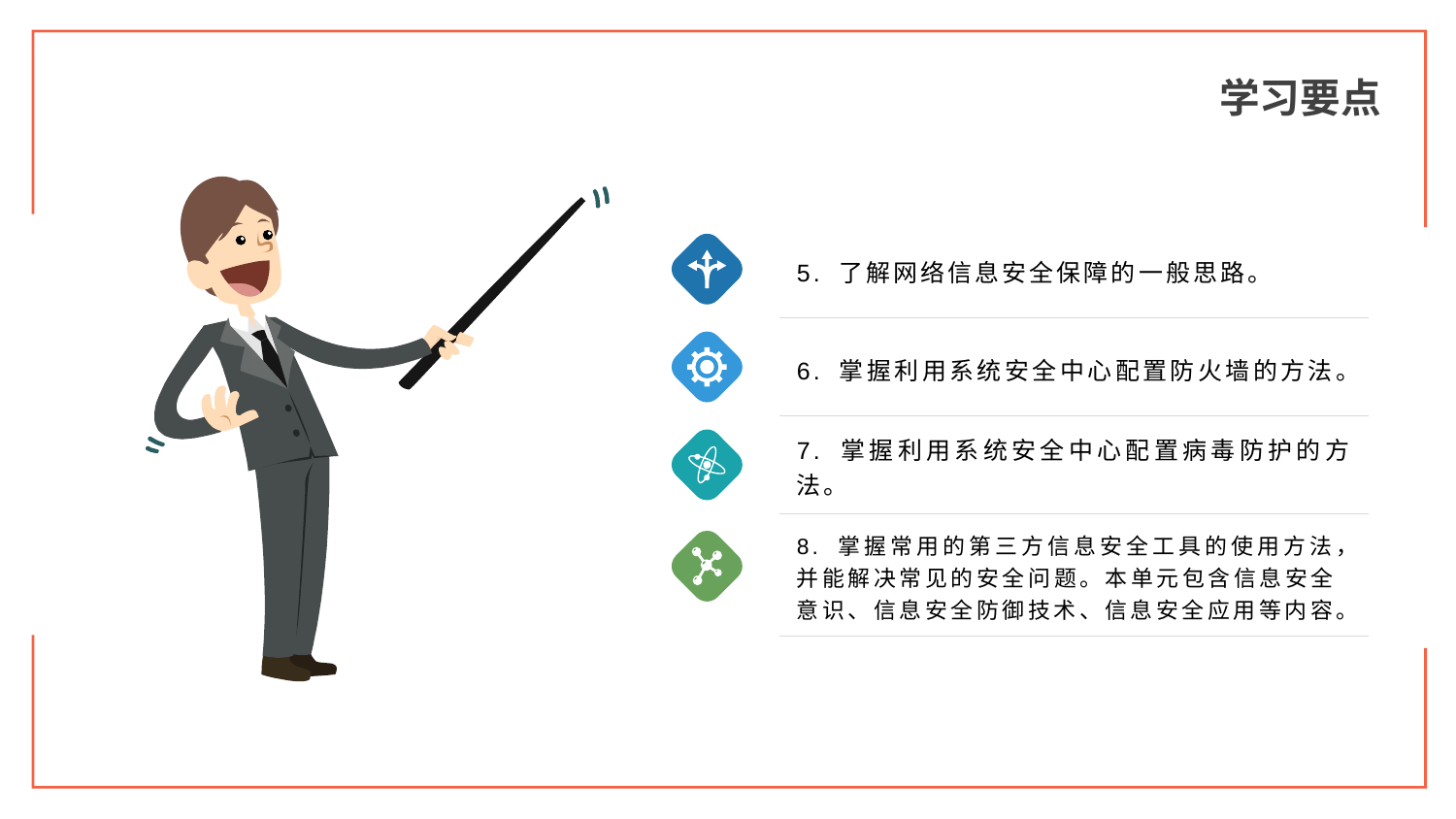

学习要点

5. 了解网络信息安全保障的一般思路。

6. 掌握利用系统安全中心配置防火墙的方法。

7. 掌握利用系统安全中心配置病毒防护的方法。

8. 掌握常用的第三方信息安全工具的使用方法，并能解决常见的安全问题。本单元包含信息安全意识、信息安全防御技术、信息安全应用等内容。